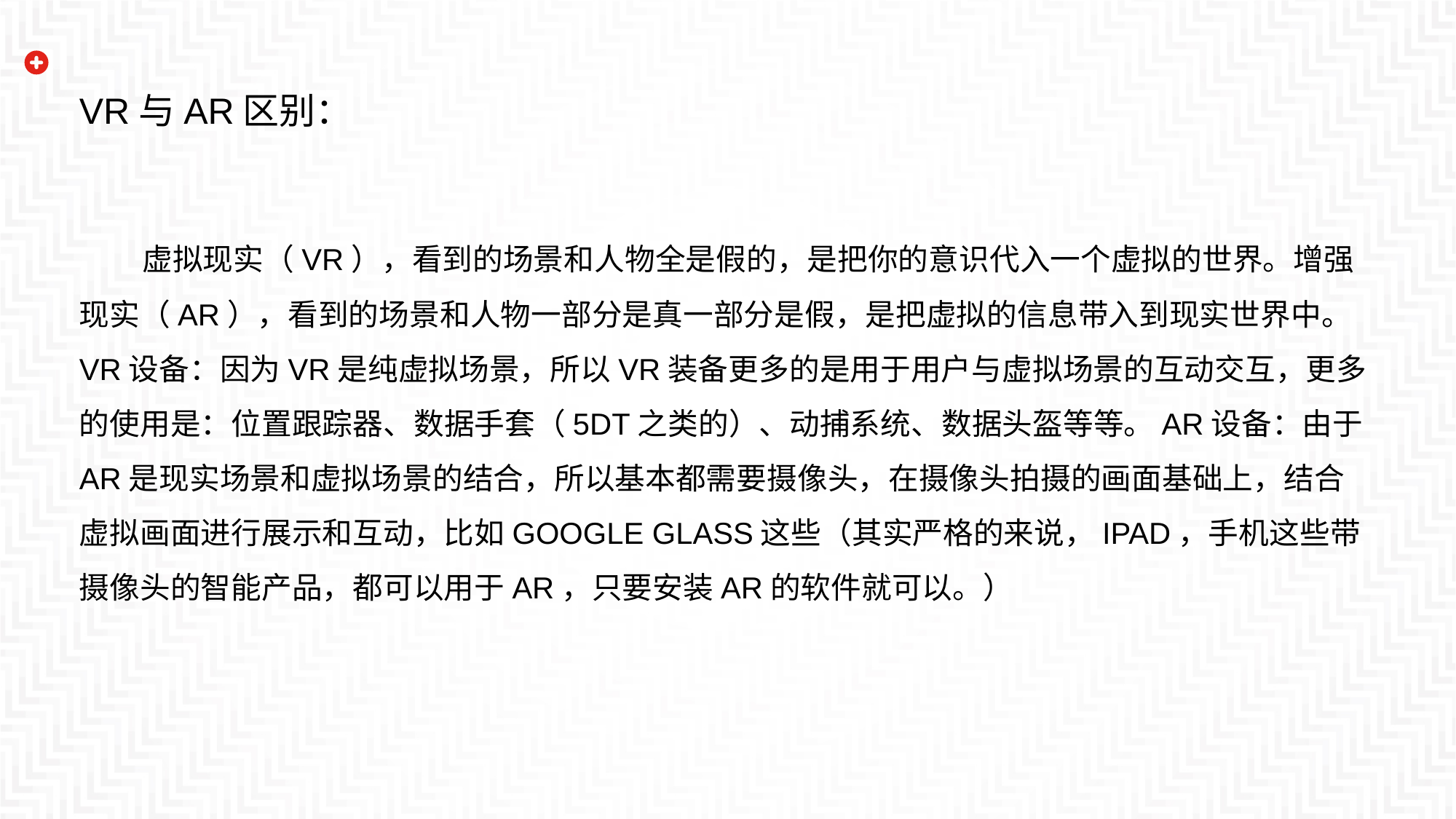

VR与AR区别：
       虚拟现实（VR），看到的场景和人物全是假的，是把你的意识代入一个虚拟的世界。增强现实（AR），看到的场景和人物一部分是真一部分是假，是把虚拟的信息带入到现实世界中。VR设备：因为VR是纯虚拟场景，所以VR装备更多的是用于用户与虚拟场景的互动交互，更多的使用是：位置跟踪器、数据手套（5DT之类的）、动捕系统、数据头盔等等。AR设备：由于AR是现实场景和虚拟场景的结合，所以基本都需要摄像头，在摄像头拍摄的画面基础上，结合虚拟画面进行展示和互动，比如GOOGLE GLASS这些（其实严格的来说，IPAD，手机这些带摄像头的智能产品，都可以用于AR，只要安装AR的软件就可以。）